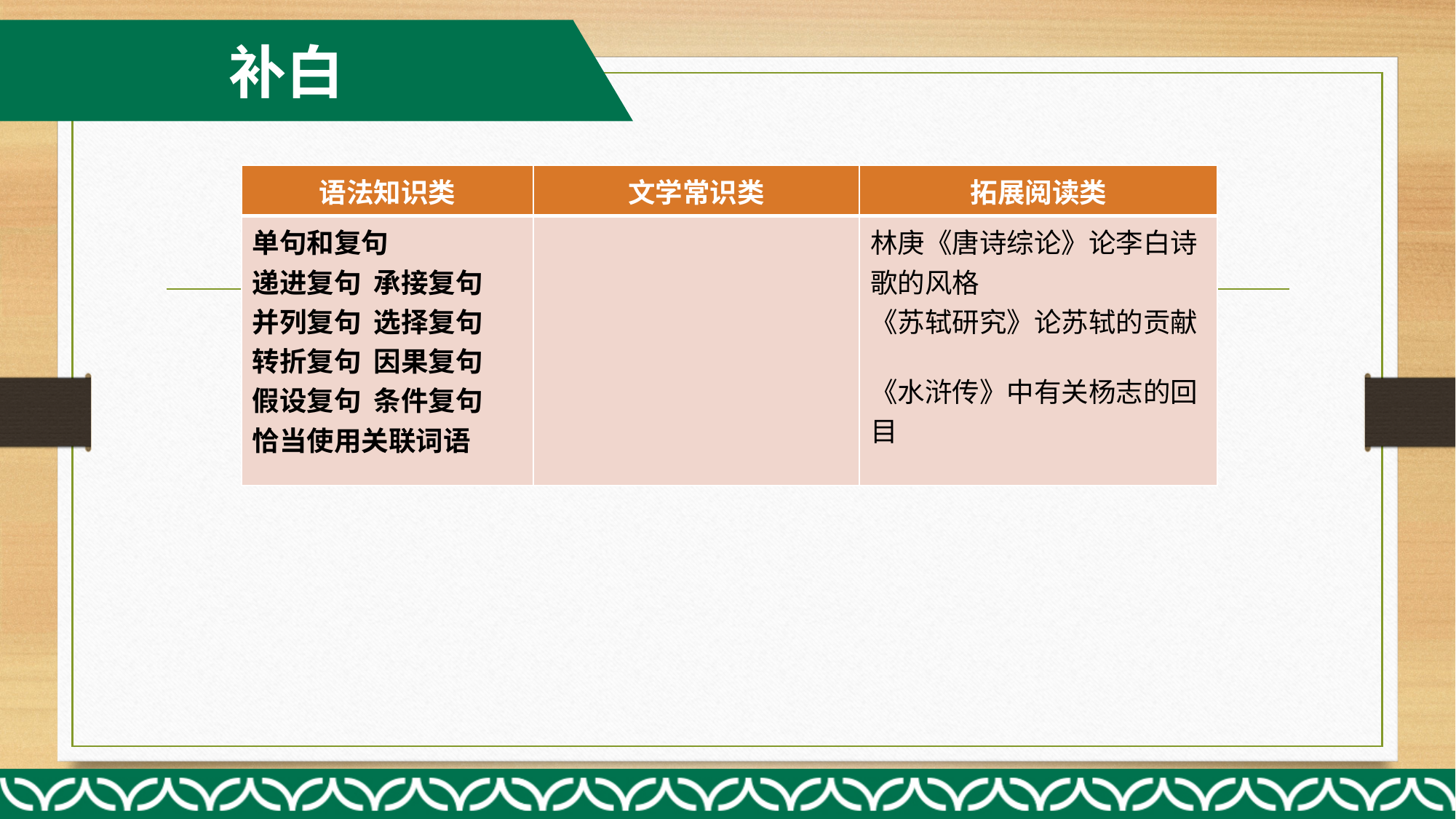

补白

| 语法知识类 | 文学常识类 | 拓展阅读类 |
| --- | --- | --- |
| 单句和复句 递进复句 承接复句 并列复句 选择复句 转折复句 因果复句 假设复句 条件复句 恰当使用关联词语 |  | 林庚《唐诗综论》论李白诗歌的风格 《苏轼研究》论苏轼的贡献 《水浒传》中有关杨志的回目 |